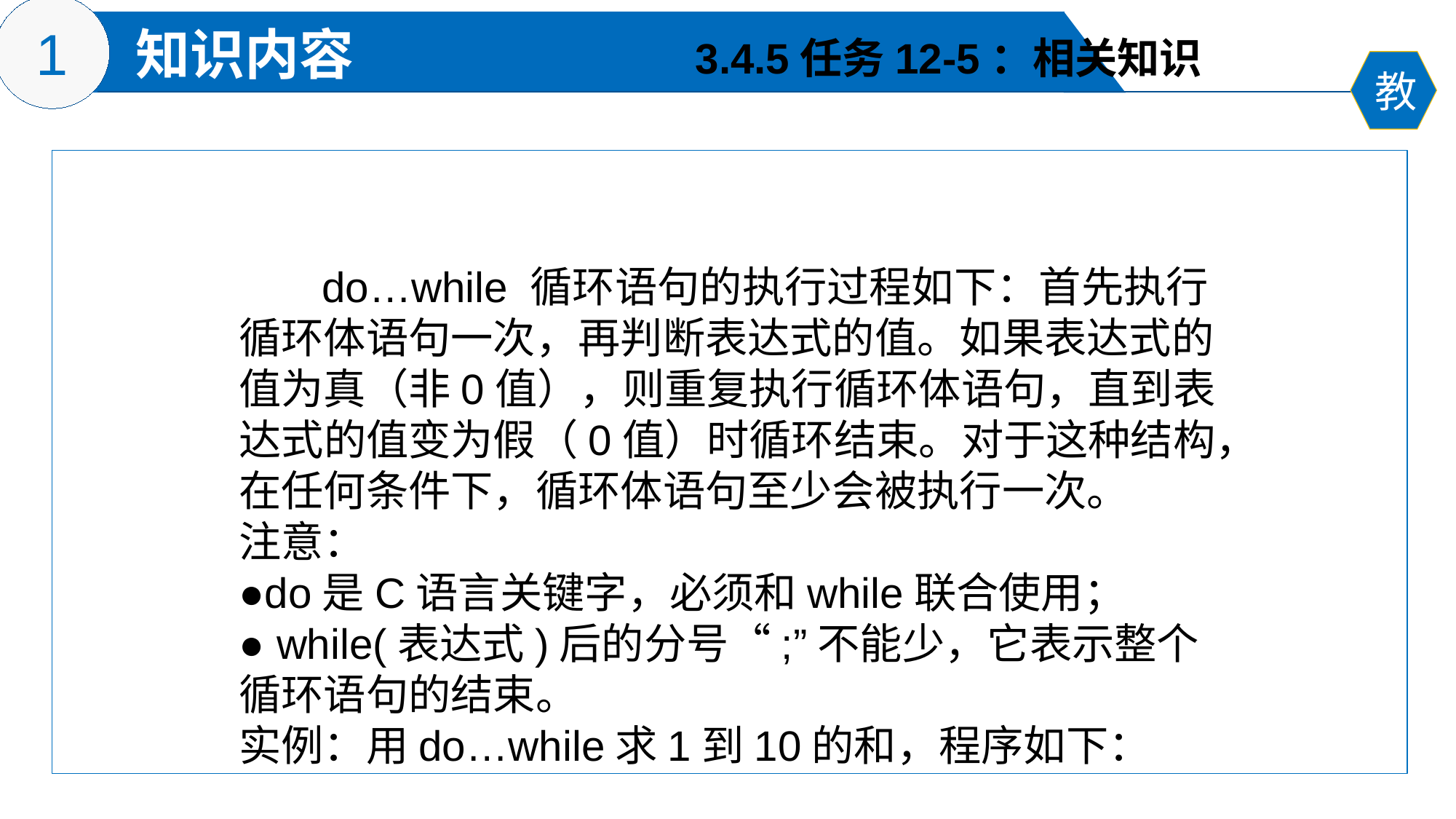

3.4.5任务12-5：相关知识

       do…while 循环语句的执行过程如下：首先执行循环体语句一次，再判断表达式的值。如果表达式的值为真（非0值），则重复执行循环体语句，直到表达式的值变为假（0值）时循环结束。对于这种结构，在任何条件下，循环体语句至少会被执行一次。
注意：
●do是C语言关键字，必须和while联合使用；
● while(表达式)后的分号“;”不能少，它表示整个循环语句的结束。
实例：用do…while求1到10的和，程序如下：